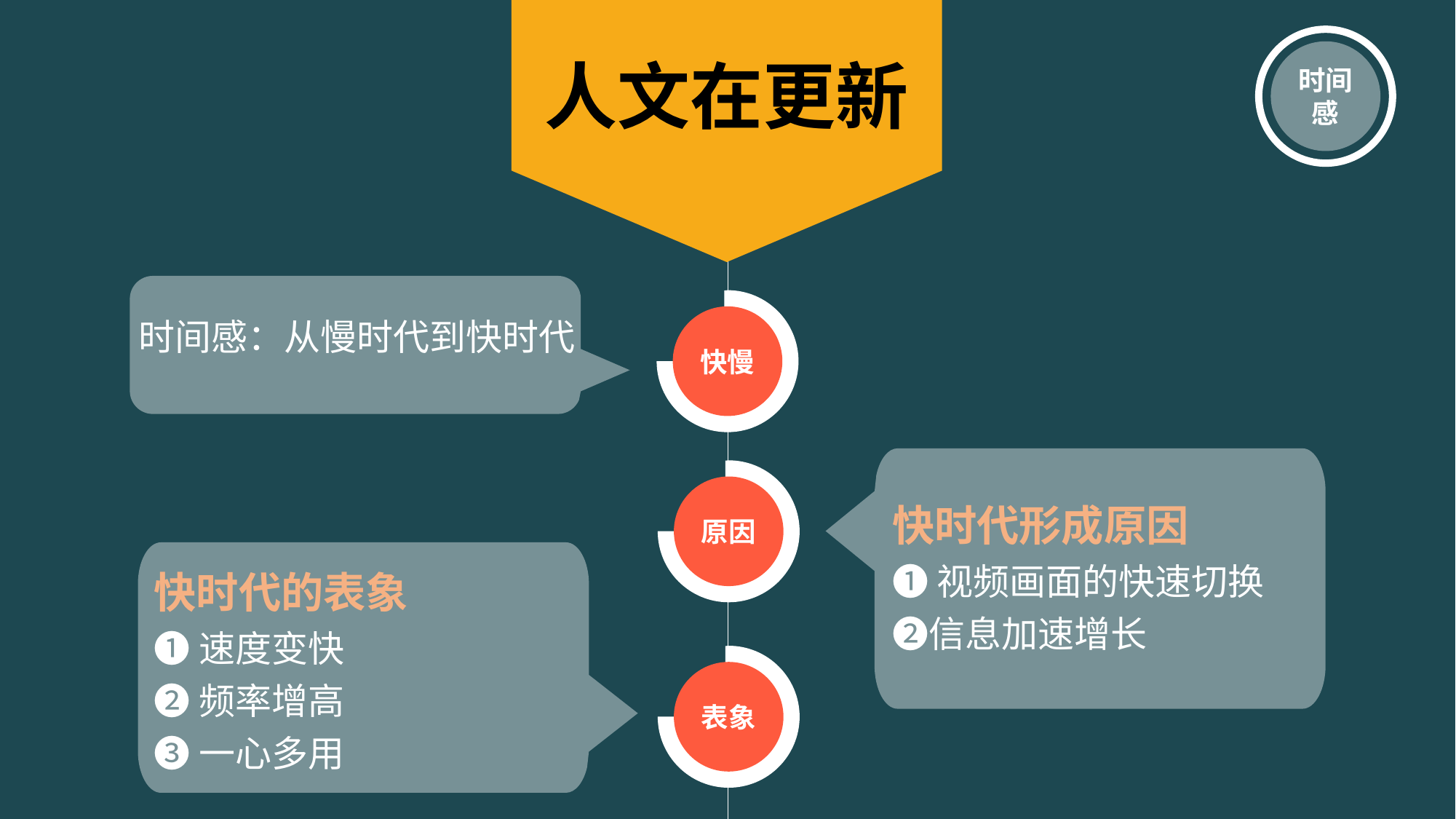

时间感
人文在更新

快慢
时间感：从慢时代到快时代

原因
快时代形成原因
❶视频画面的快速切换❷信息加速增长
快时代的表象
❶速度变快
❷频率增高
❸一心多用

表象